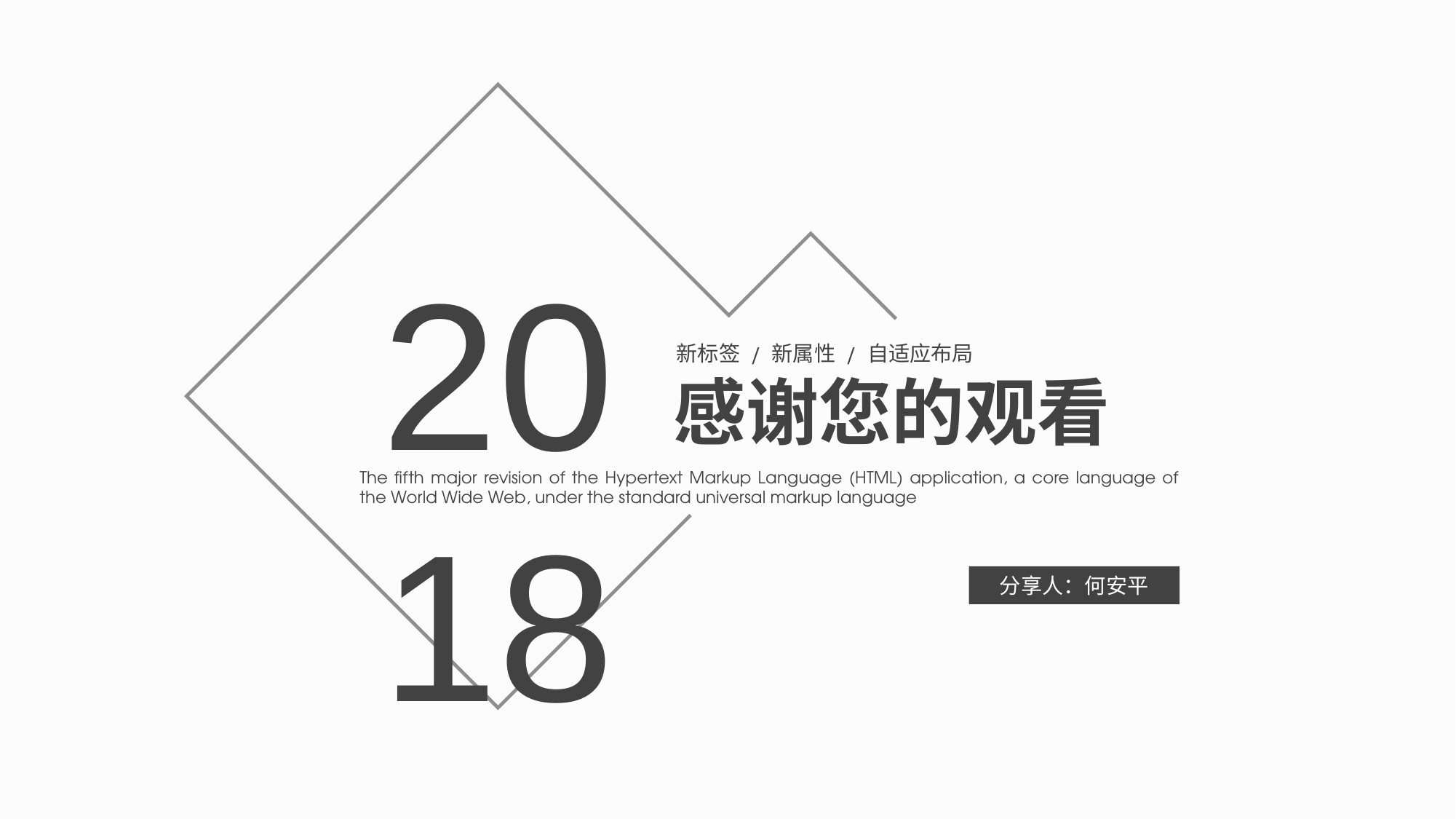

2018
新标签 / 新属性 / 自适应布局
感谢您的观看
The fifth major revision of the Hypertext Markup Language (HTML) application, a core language of the World Wide Web, under the standard universal markup language

分享人：何安平